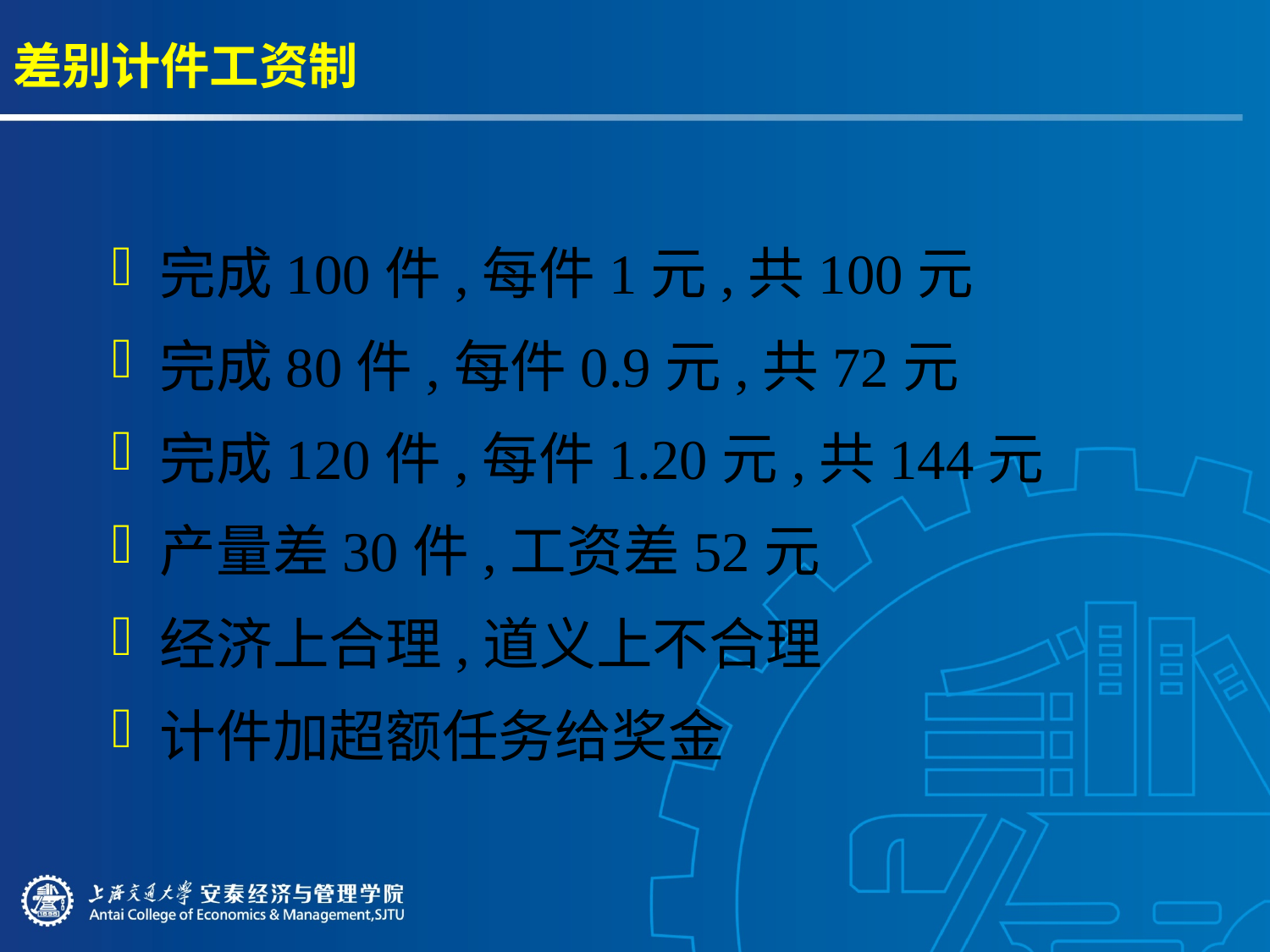

# 差别计件工资制
完成100件,每件1元,共100元
完成80件,每件0.9元,共72元
完成120件,每件1.20元,共144元
产量差30件,工资差52元
经济上合理,道义上不合理
计件加超额任务给奖金